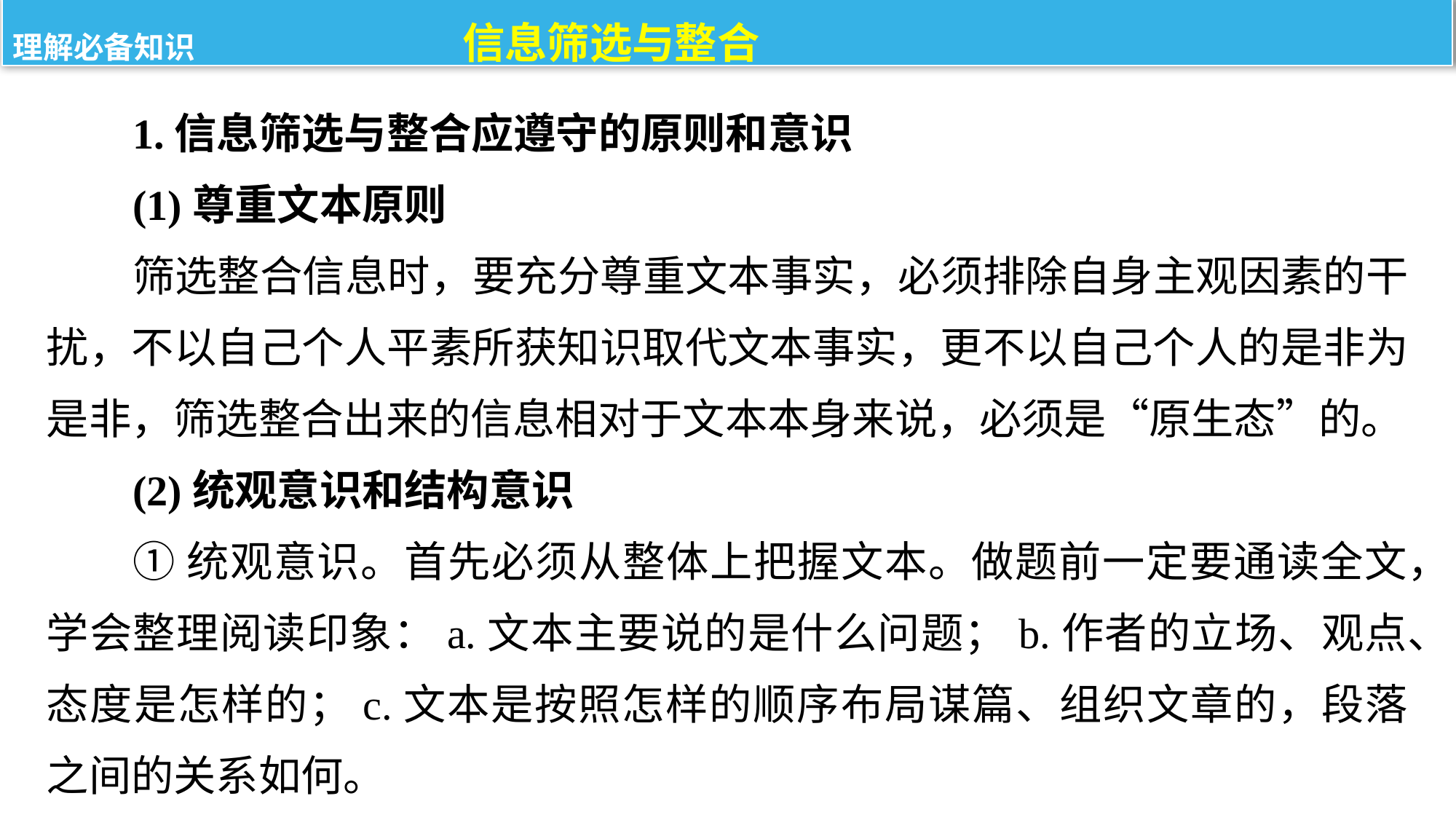

理解必备知识                                信息筛选与整合
1.信息筛选与整合应遵守的原则和意识
(1)尊重文本原则
筛选整合信息时，要充分尊重文本事实，必须排除自身主观因素的干扰，不以自己个人平素所获知识取代文本事实，更不以自己个人的是非为是非，筛选整合出来的信息相对于文本本身来说，必须是“原生态”的。
(2)统观意识和结构意识
①统观意识。首先必须从整体上把握文本。做题前一定要通读全文，学会整理阅读印象：a.文本主要说的是什么问题；b.作者的立场、观点、态度是怎样的；c.文本是按照怎样的顺序布局谋篇、组织文章的，段落之间的关系如何。